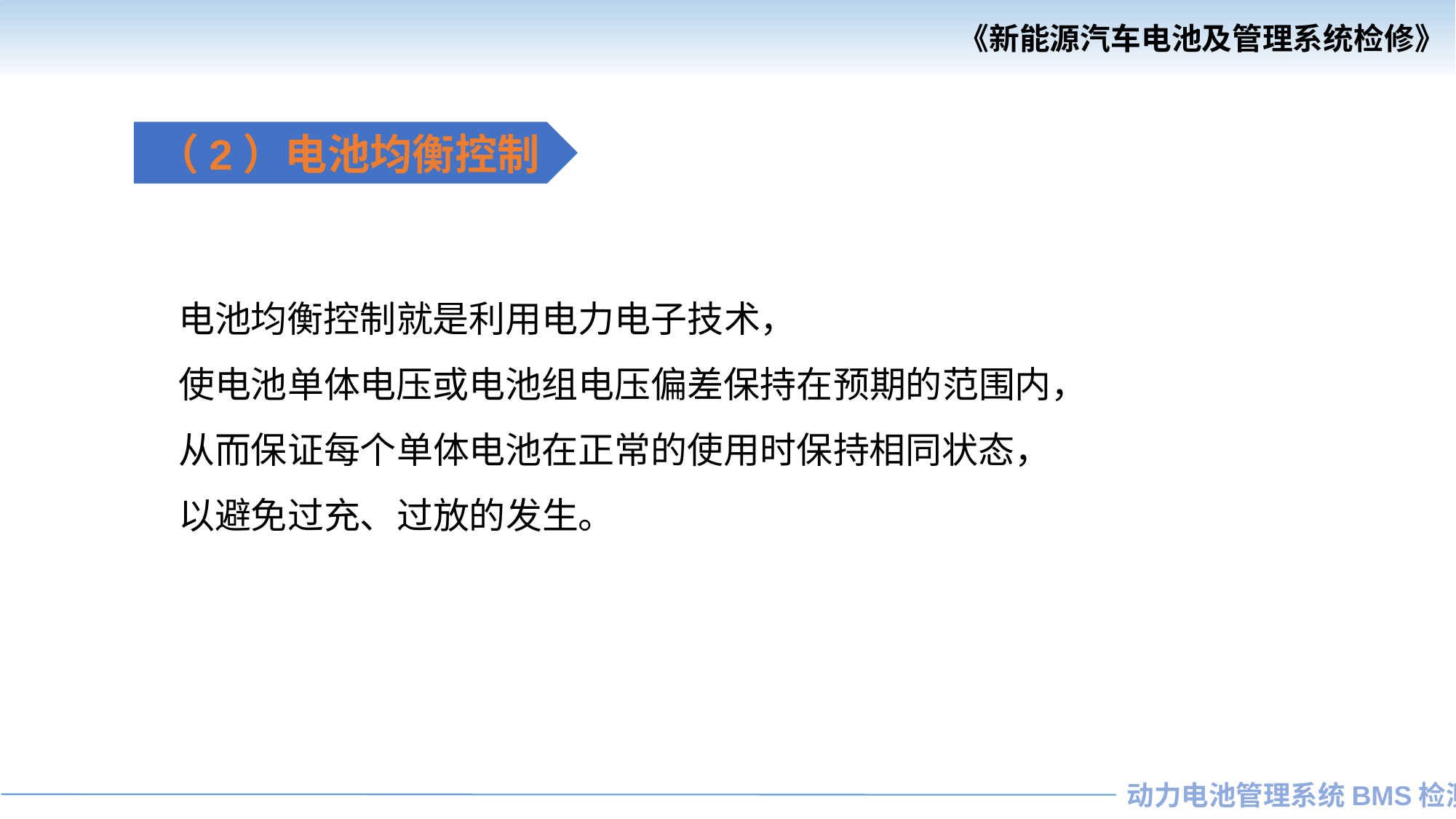

（2）电池均衡控制
能量耗散性
电池均衡控制就是利用电力电子技术，
使电池单体电压或电池组电压偏差保持在预期的范围内，
从而保证每个单体电池在正常的使用时保持相同状态，
以避免过充、过放的发生。
能量转型